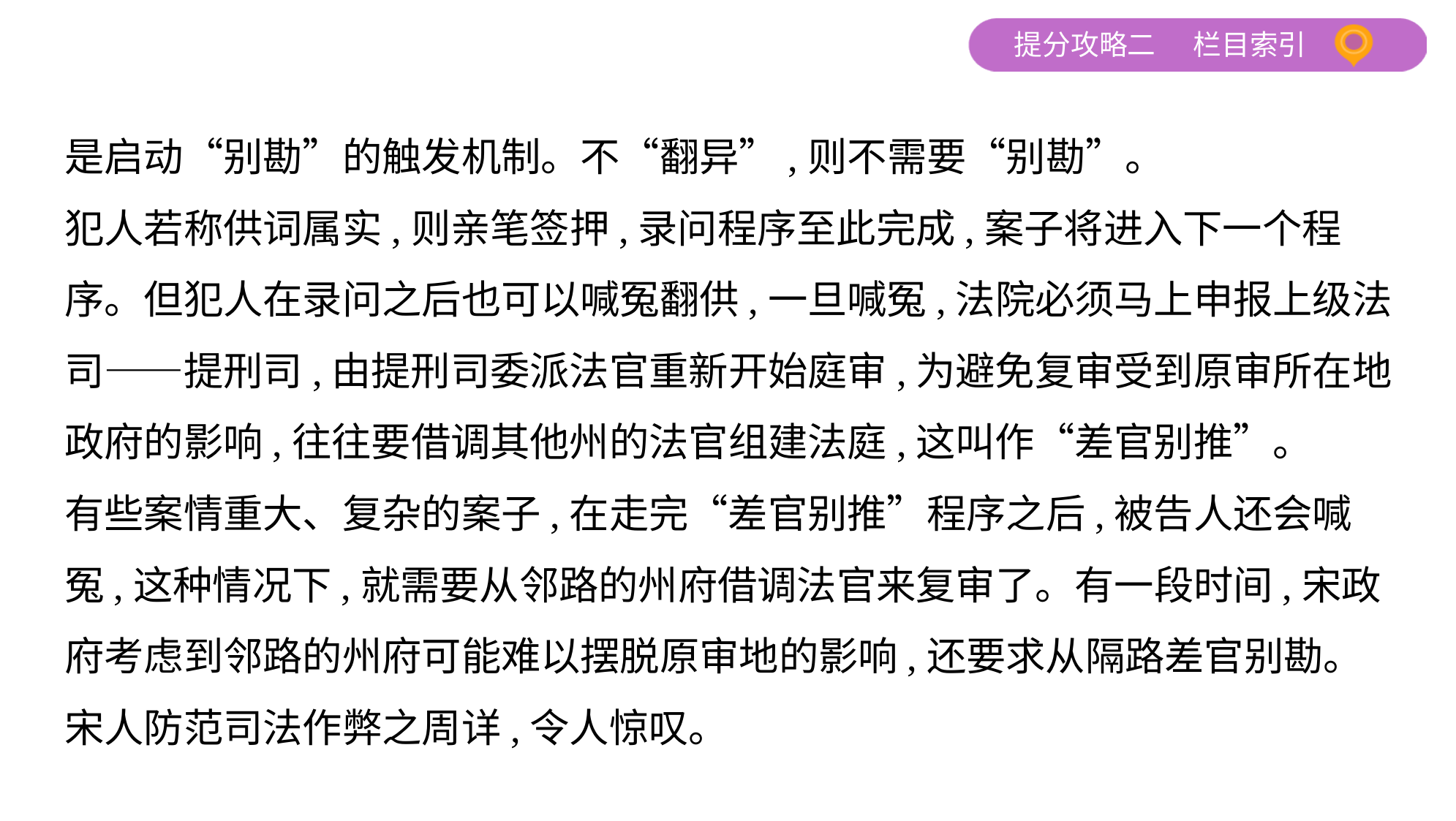

是启动“别勘”的触发机制。不“翻异”,则不需要“别勘”。
犯人若称供词属实,则亲笔签押,录问程序至此完成,案子将进入下一个程
序。但犯人在录问之后也可以喊冤翻供,一旦喊冤,法院必须马上申报上级法
司——提刑司,由提刑司委派法官重新开始庭审,为避免复审受到原审所在地
政府的影响,往往要借调其他州的法官组建法庭,这叫作“差官别推”。
有些案情重大、复杂的案子,在走完“差官别推”程序之后,被告人还会喊
冤,这种情况下,就需要从邻路的州府借调法官来复审了。有一段时间,宋政
府考虑到邻路的州府可能难以摆脱原审地的影响,还要求从隔路差官别勘。
宋人防范司法作弊之周详,令人惊叹。